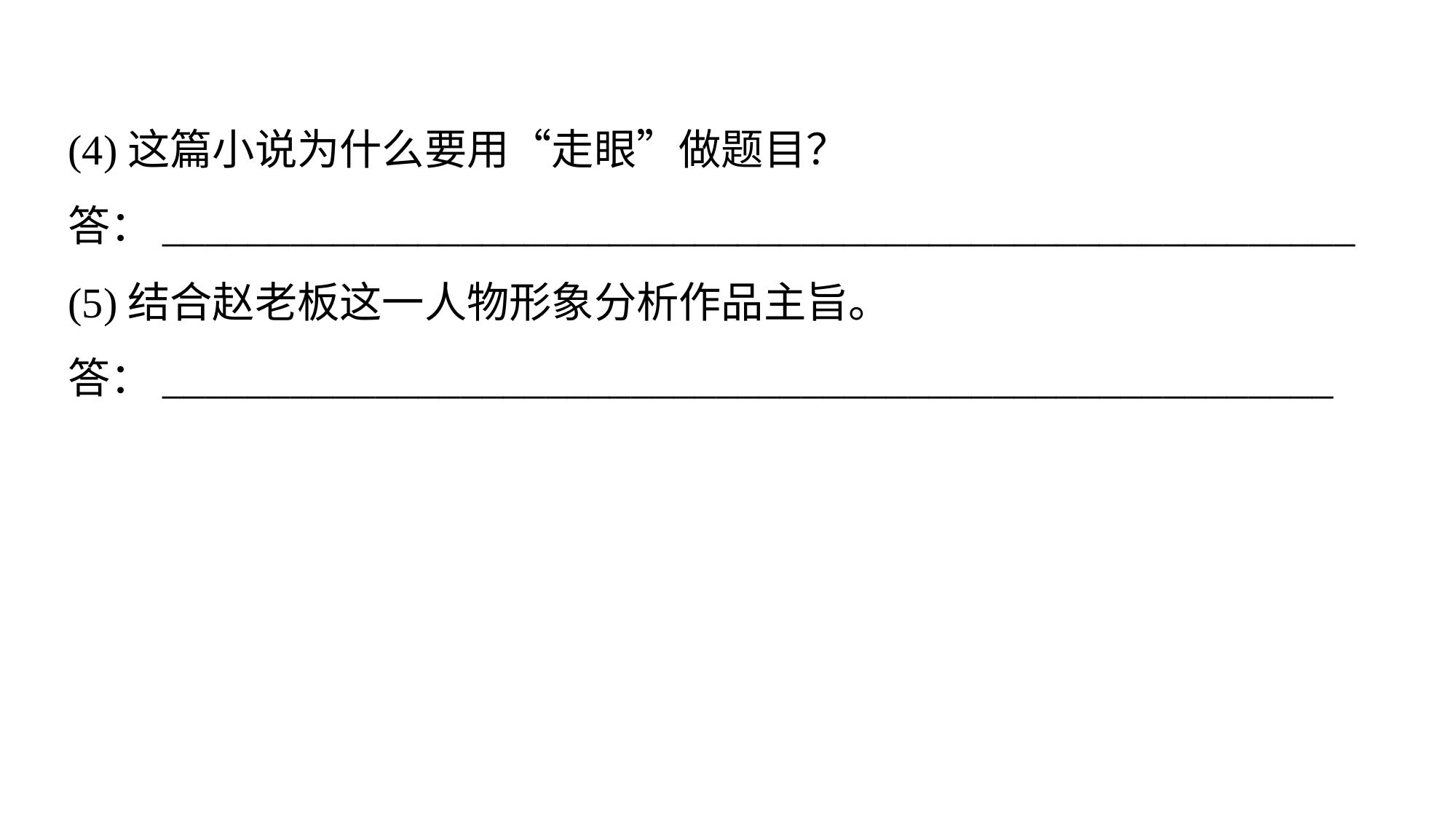

(4)这篇小说为什么要用“走眼”做题目？
答：________________________________________________________
(5)结合赵老板这一人物形象分析作品主旨。
答：_______________________________________________________